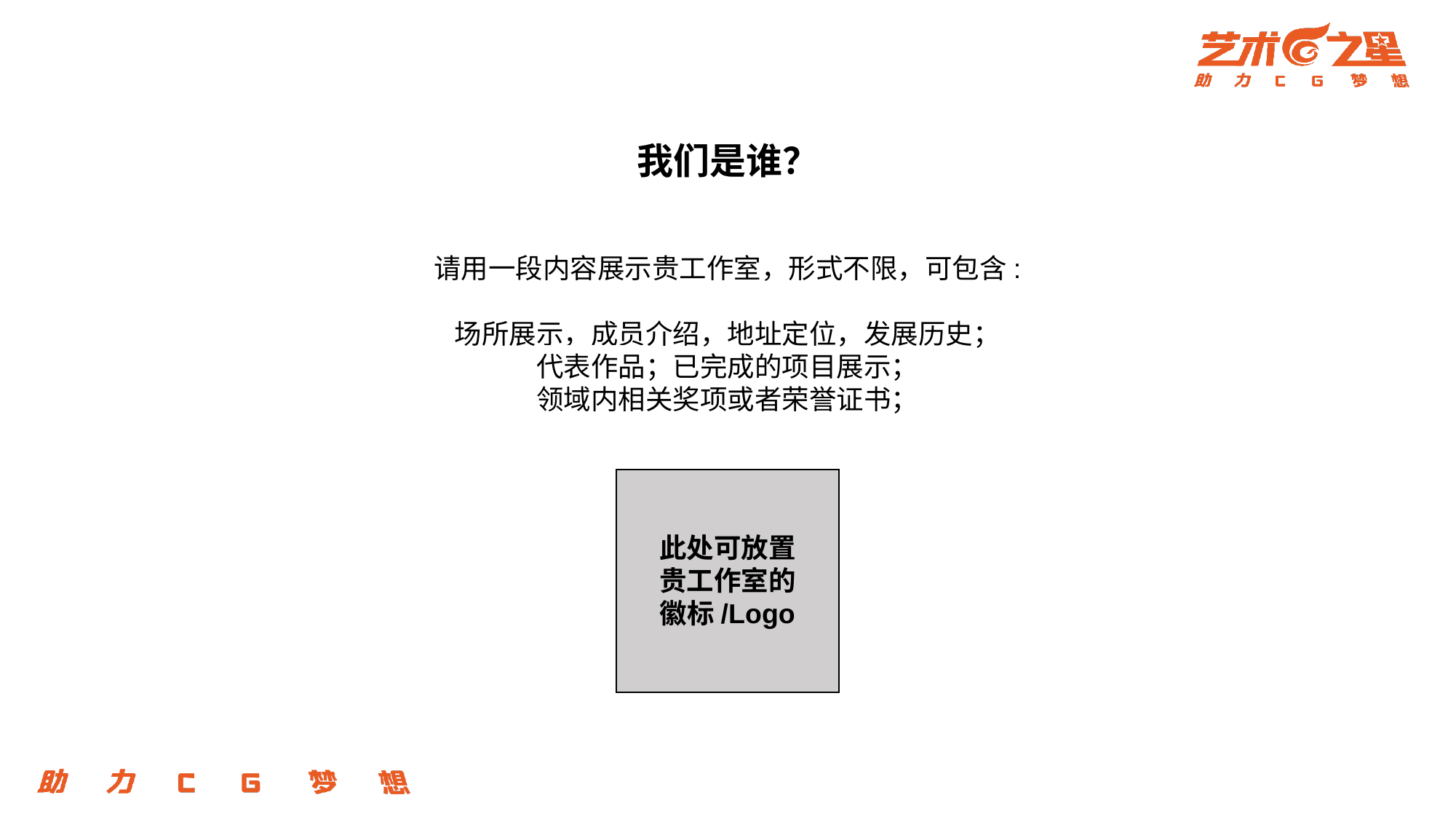

我们是谁？
请用一段内容展示贵工作室，形式不限，可包含:

场所展示，成员介绍，地址定位，发展历史；
代表作品；已完成的项目展示；
领域内相关奖项或者荣誉证书；

此处可放置贵工作室的徽标/Logo